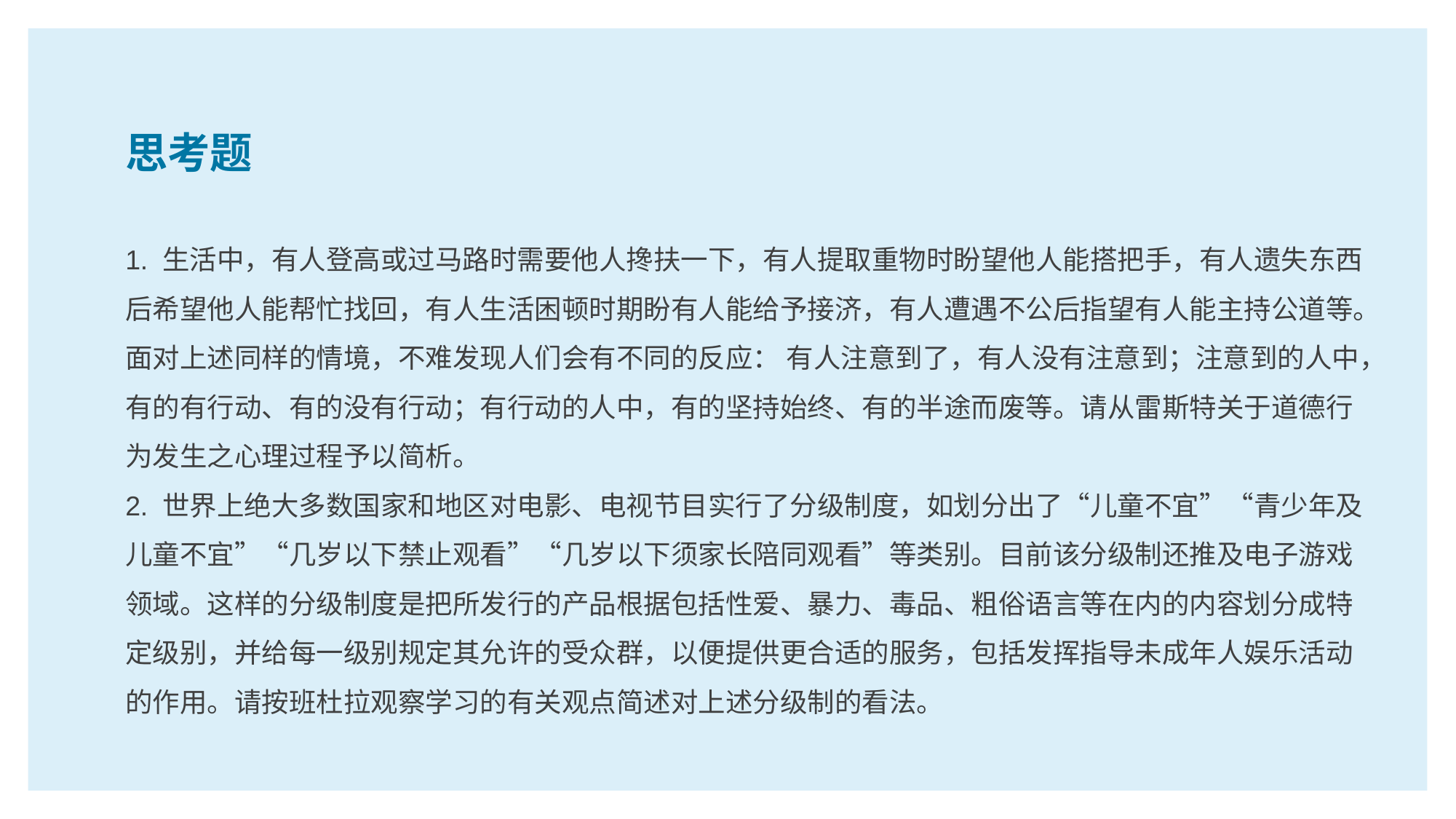

思考题

1. 生活中，有人登高或过马路时需要他人搀扶一下，有人提取重物时盼望他人能搭把手，有人遗失东西后希望他人能帮忙找回，有人生活困顿时期盼有人能给予接济，有人遭遇不公后指望有人能主持公道等。面对上述同样的情境，不难发现人们会有不同的反应： 有人注意到了，有人没有注意到；注意到的人中，有的有行动、有的没有行动；有行动的人中，有的坚持始终、有的半途而废等。请从雷斯特关于道德行为发生之心理过程予以简析。
2. 世界上绝大多数国家和地区对电影、电视节目实行了分级制度，如划分出了“儿童不宜”“青少年及儿童不宜”“几岁以下禁止观看”“几岁以下须家长陪同观看”等类别。目前该分级制还推及电子游戏领域。这样的分级制度是把所发行的产品根据包括性爱、暴力、毒品、粗俗语言等在内的内容划分成特定级别，并给每一级别规定其允许的受众群，以便提供更合适的服务，包括发挥指导未成年人娱乐活动的作用。请按班杜拉观察学习的有关观点简述对上述分级制的看法。